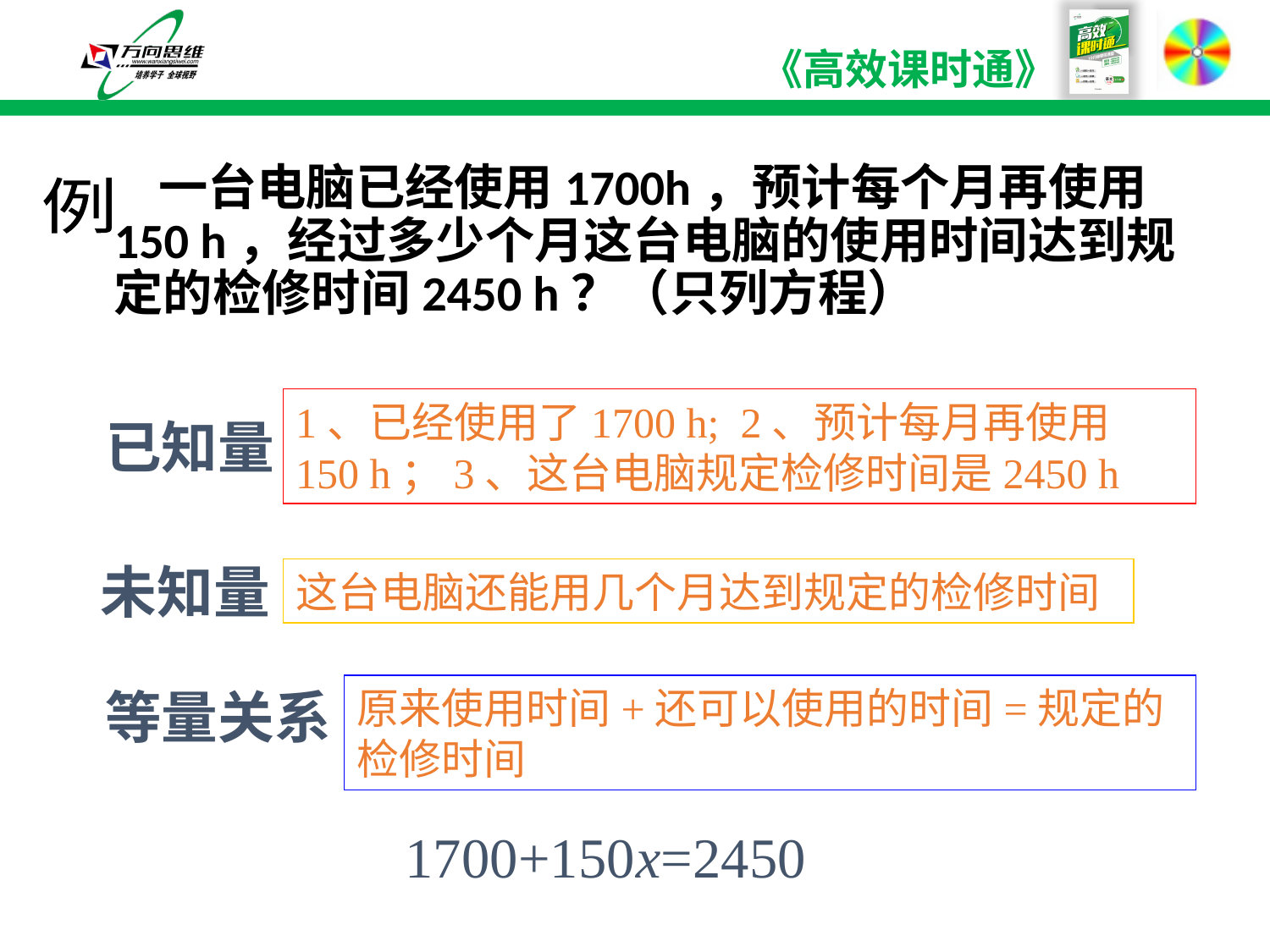

一台电脑已经使用1700h，预计每个月再使用150 h，经过多少个月这台电脑的使用时间达到规定的检修时间2450 h？（只列方程）
例
1、已经使用了1700 h;  2、预计每月再使用150 h；3、这台电脑规定检修时间是2450 h
已知量
未知量
这台电脑还能用几个月达到规定的检修时间
等量关系
原来使用时间+还可以使用的时间=规定的检修时间
1700+150x=2450